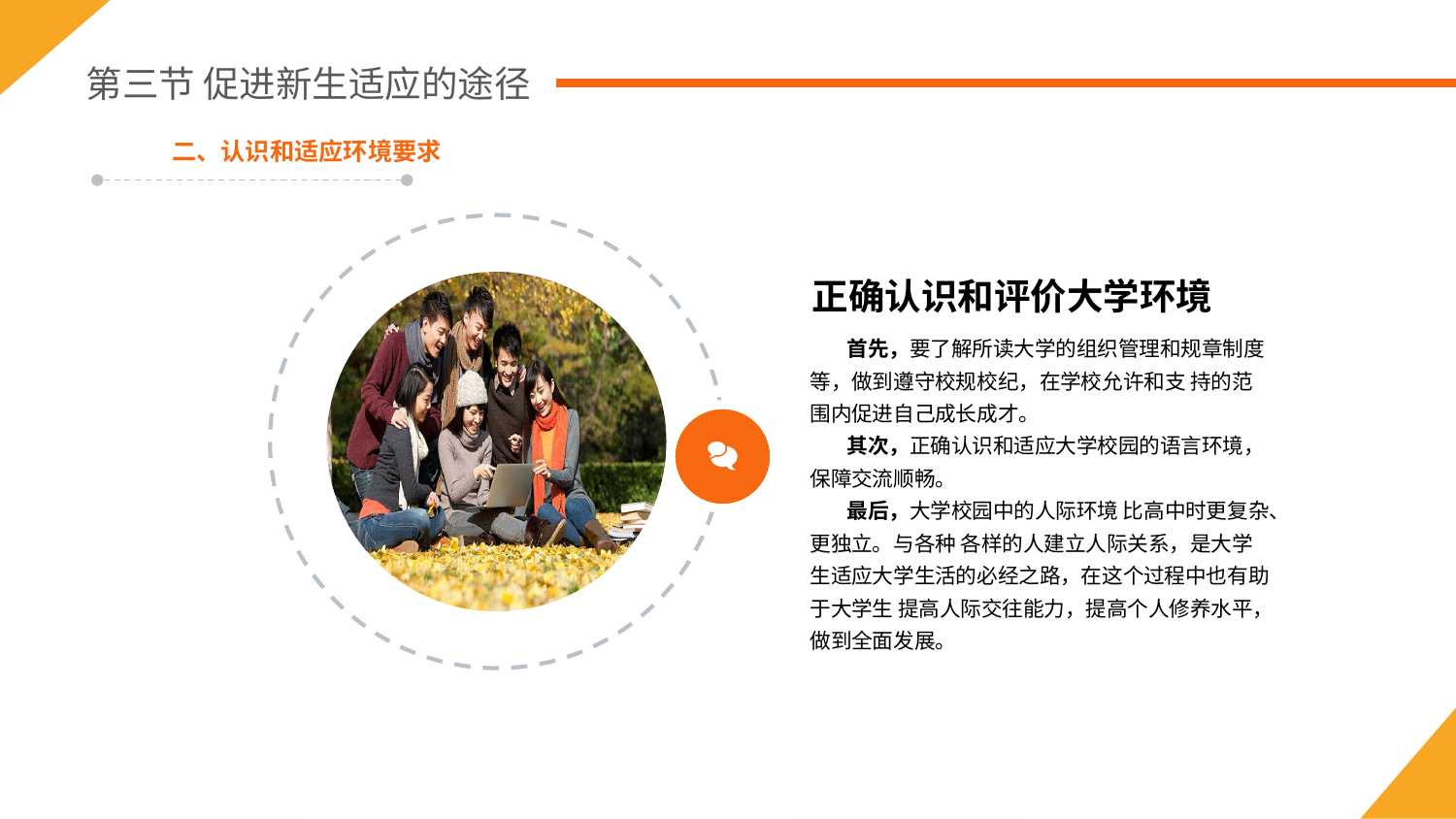

第三节 促进新生适应的途径
二、认识和适应环境要求

正确认识和评价大学环境
       首先，要了解所读大学的组织管理和规章制度等，做到遵守校规校纪，在学校允许和支 持的范围内促进自己成长成才。
       其次，正确认识和适应大学校园的语言环境，保障交流顺畅。
       最后，大学校园中的人际环境 比高中时更复杂、更独立。与各种 各样的人建立人际关系，是大学生适应大学生活的必经之路，在这个过程中也有助于大学生 提高人际交往能力，提高个人修养水平，做到全面发展。